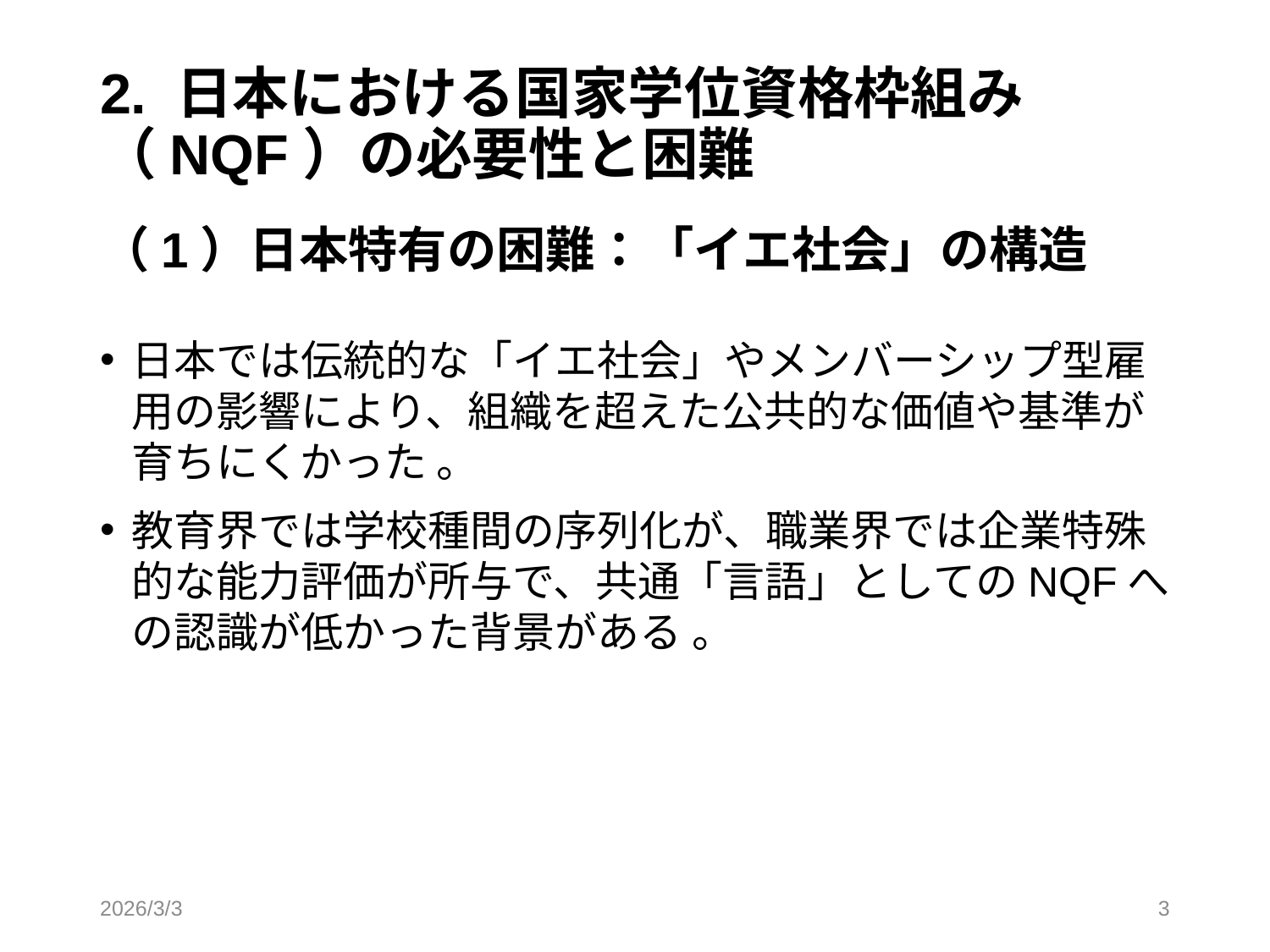

# 2. 日本における国家学位資格枠組み（NQF）の必要性と困難 （1）日本特有の困難：「イエ社会」の構造
日本では伝統的な「イエ社会」やメンバーシップ型雇用の影響により、組織を超えた公共的な価値や基準が育ちにくかった 。
教育界では学校種間の序列化が、職業界では企業特殊的な能力評価が所与で、共通「言語」としてのNQFへの認識が低かった背景がある 。

2026/3/3
3